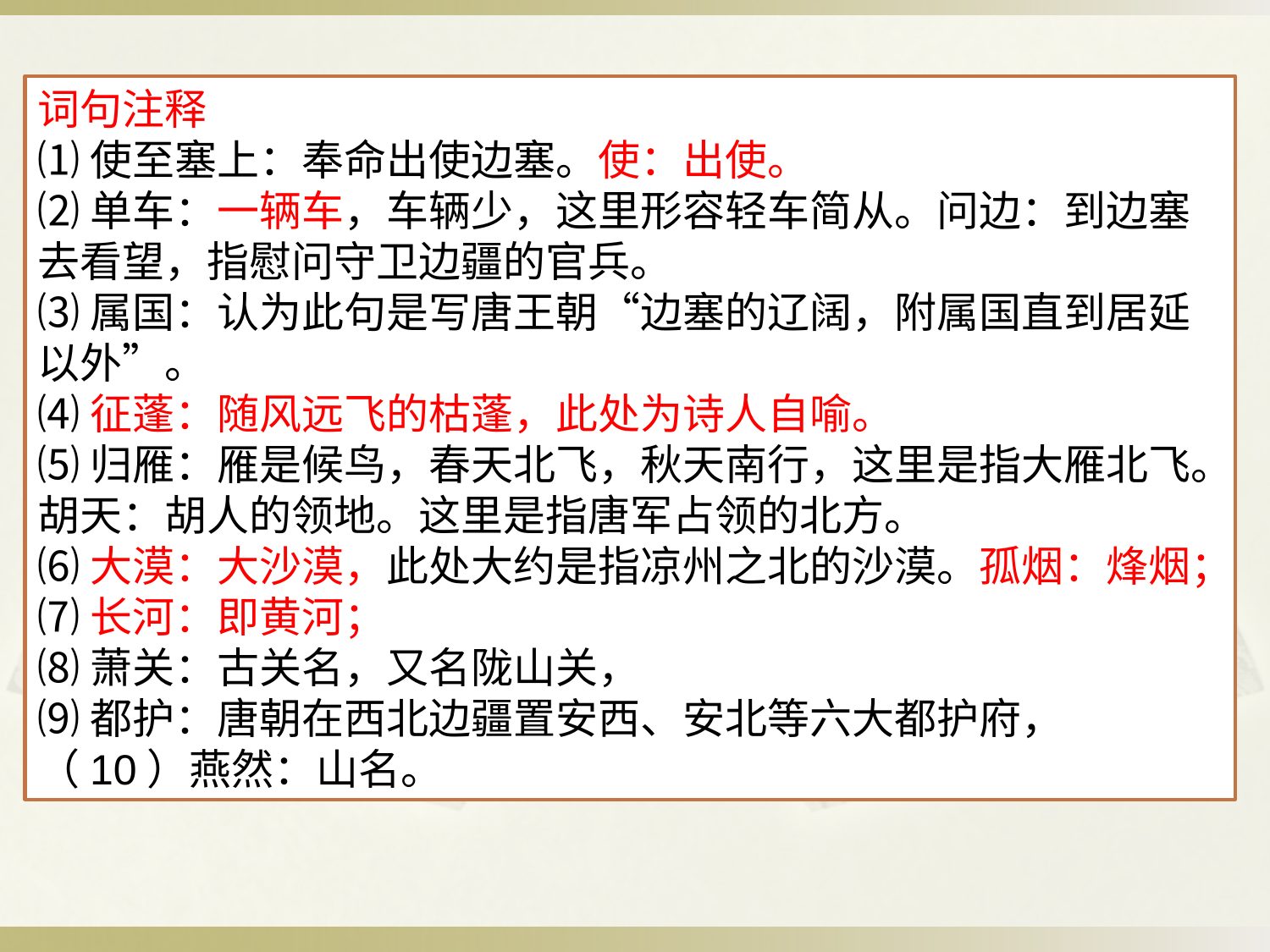

词句注释
⑴使至塞上：奉命出使边塞。使：出使。
⑵单车：一辆车，车辆少，这里形容轻车简从。问边：到边塞去看望，指慰问守卫边疆的官兵。
⑶属国：认为此句是写唐王朝“边塞的辽阔，附属国直到居延以外”。
⑷征蓬：随风远飞的枯蓬，此处为诗人自喻。
⑸归雁：雁是候鸟，春天北飞，秋天南行，这里是指大雁北飞。胡天：胡人的领地。这里是指唐军占领的北方。
⑹大漠：大沙漠，此处大约是指凉州之北的沙漠。孤烟：烽烟；
⑺长河：即黄河；
⑻萧关：古关名，又名陇山关，
⑼都护：唐朝在西北边疆置安西、安北等六大都护府，
（10）燕然：山名。